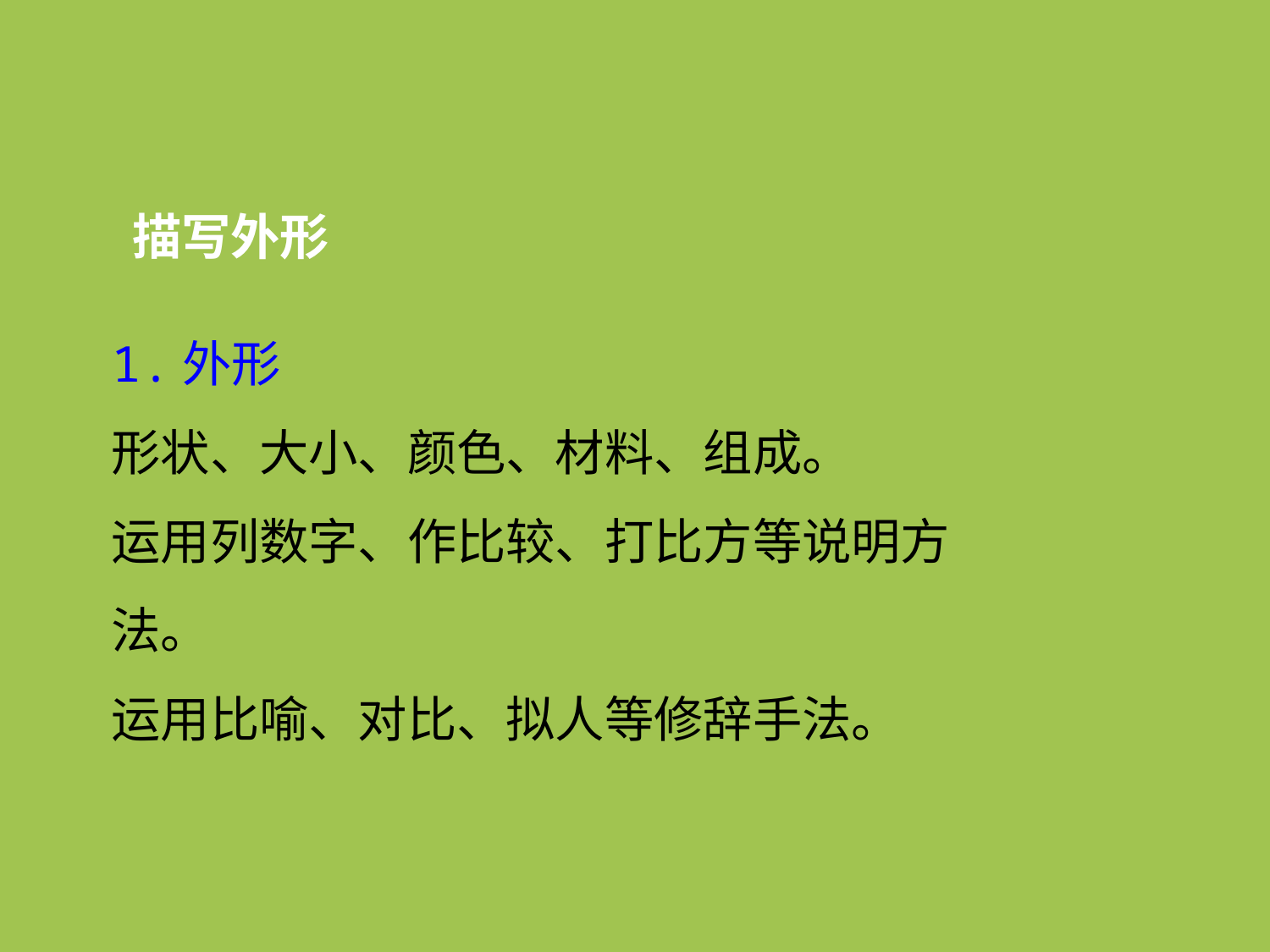

描写外形
1.外形
形状、大小、颜色、材料、组成。
运用列数字、作比较、打比方等说明方法。
运用比喻、对比、拟人等修辞手法。